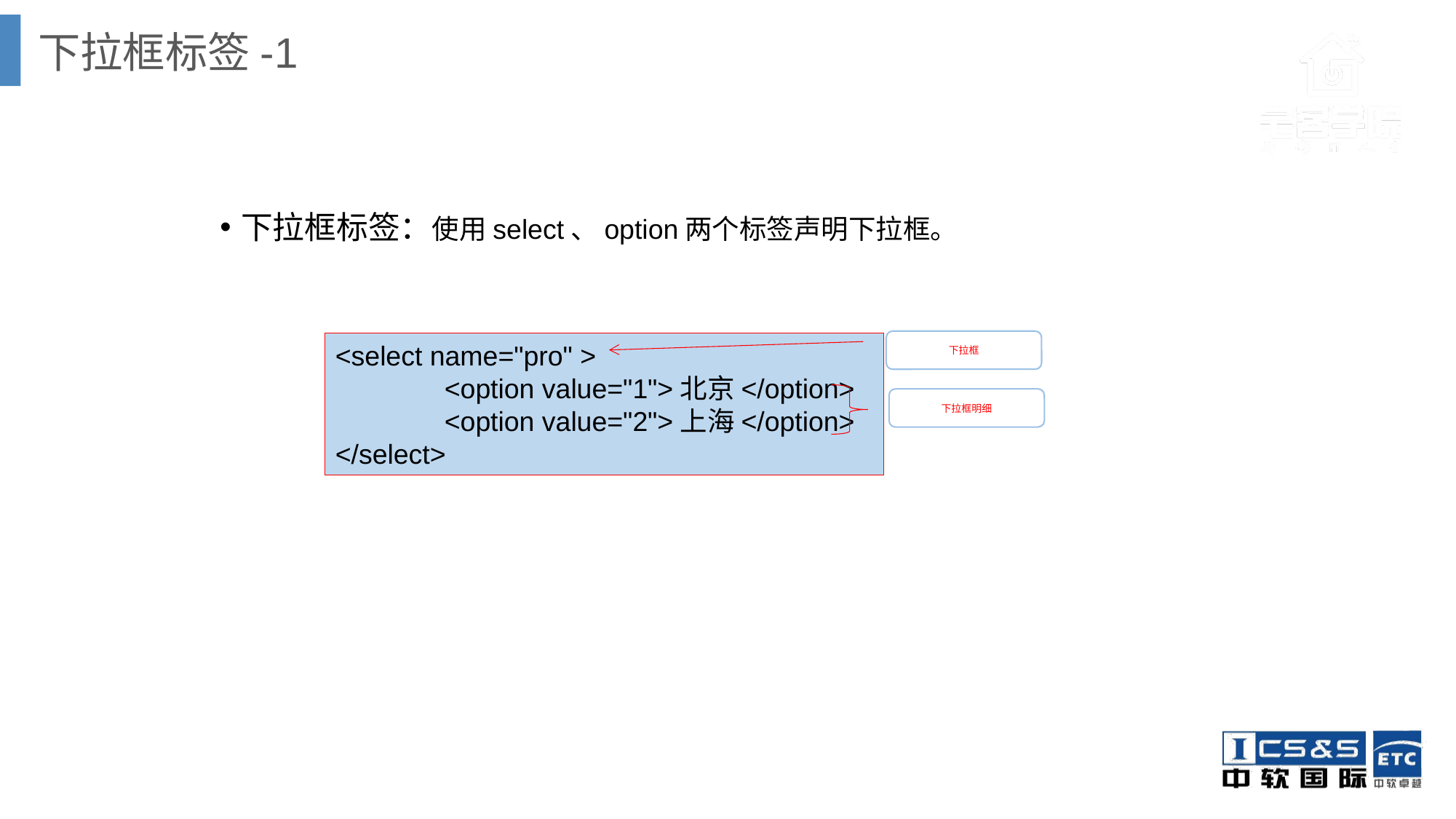

下拉框标签-1
下拉框标签：使用select、option两个标签声明下拉框。

下拉框
<select name="pro" >
	<option value="1">北京</option>
	<option value="2">上海</option>
</select>

下拉框明细